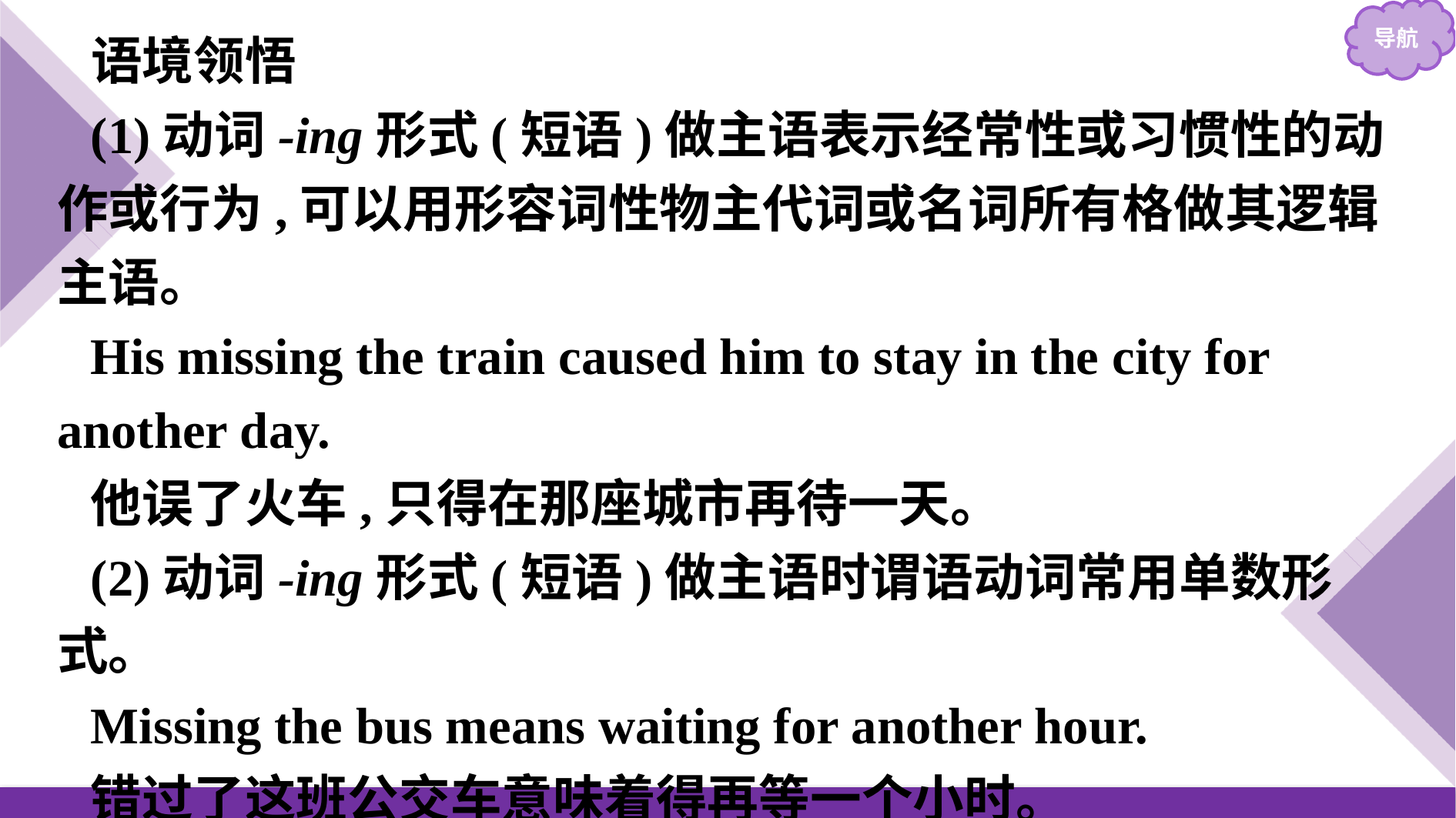

语境领悟
(1)动词-ing形式(短语)做主语表示经常性或习惯性的动作或行为,可以用形容词性物主代词或名词所有格做其逻辑主语。
His missing the train caused him to stay in the city for another day.
他误了火车,只得在那座城市再待一天。
(2)动词-ing形式(短语)做主语时谓语动词常用单数形式。
Missing the bus means waiting for another hour.
错过了这班公交车意味着得再等一个小时。